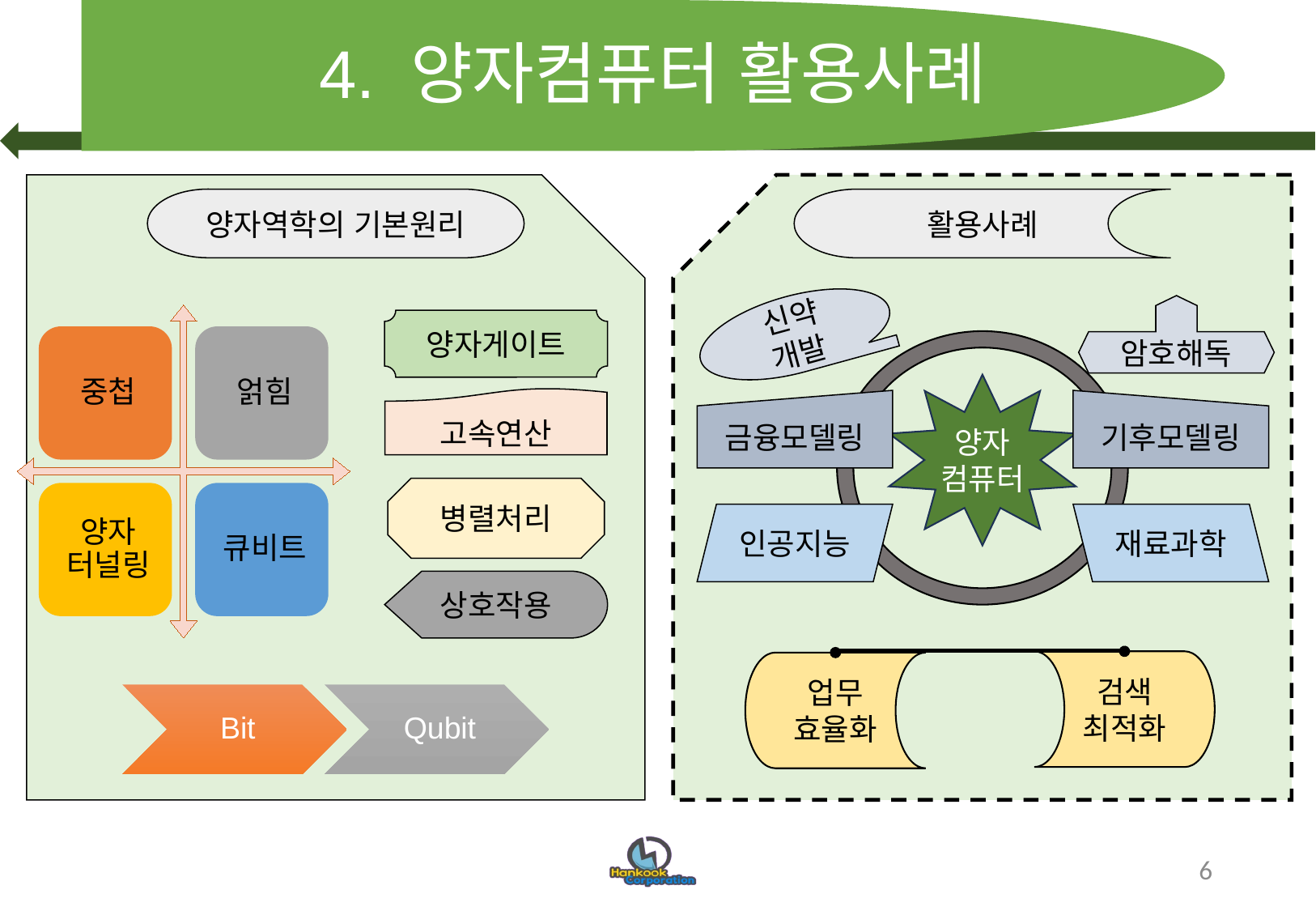

# 4. 양자컴퓨터 활용사례

양자역학의 기본원리
활용사례
신약
개발
암호해독
중첩
얽힘
양자
터널링
큐비트
양자게이트

양자
컴퓨터

금융모델링
기후모델링
고속연산
병렬처리
인공지능
재료과학
상호작용
검색
최적화
업무
효율화
Bit
Qubit
6